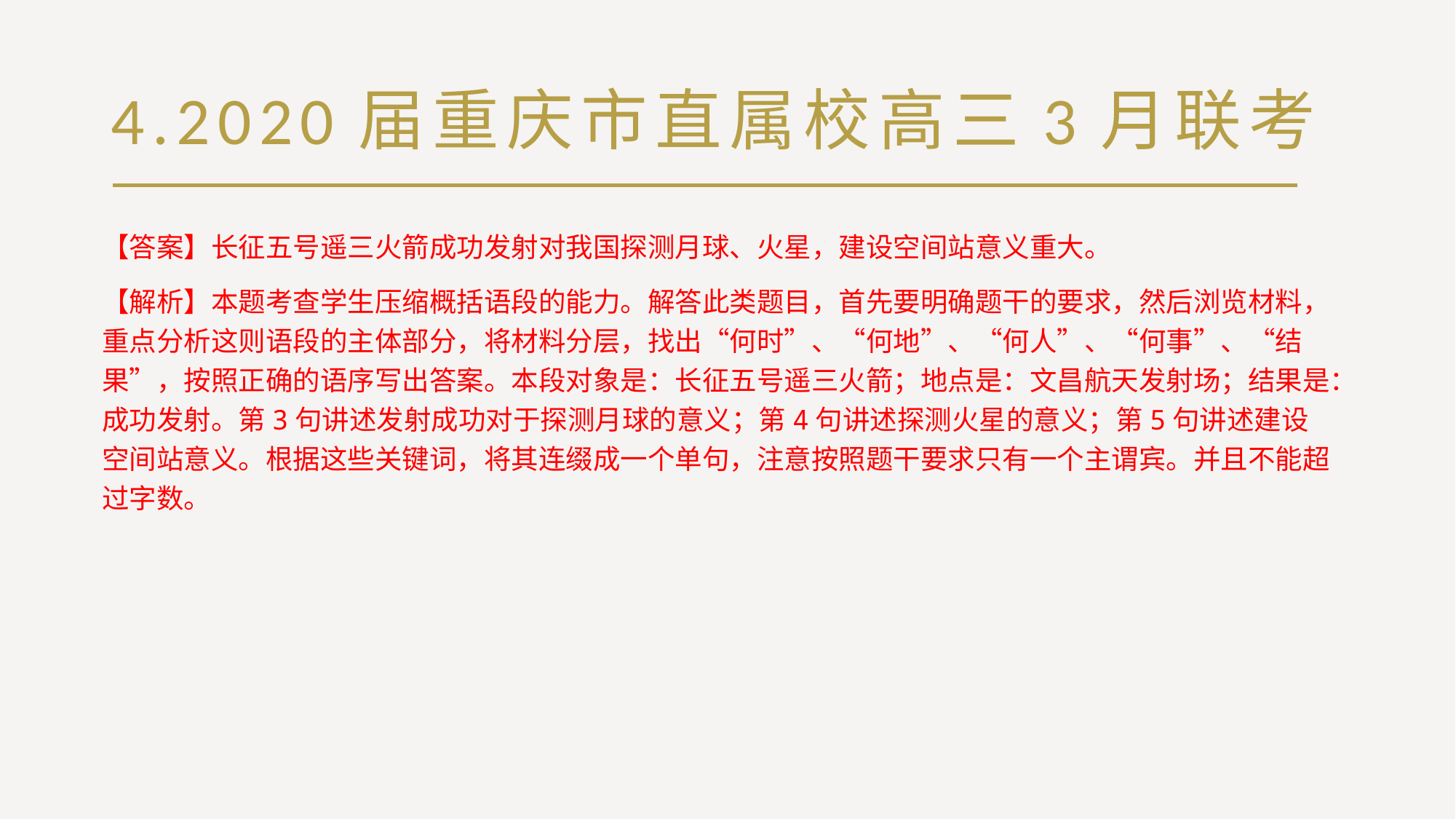

# 4.2020届重庆市直属校高三3月联考
【答案】长征五号遥三火箭成功发射对我国探测月球、火星，建设空间站意义重大。
【解析】本题考查学生压缩概括语段的能力。解答此类题目，首先要明确题干的要求，然后浏览材料，重点分析这则语段的主体部分，将材料分层，找出“何时”、“何地”、“何人”、“何事”、“结果”，按照正确的语序写出答案。本段对象是：长征五号遥三火箭；地点是：文昌航天发射场；结果是：成功发射。第3句讲述发射成功对于探测月球的意义；第4句讲述探测火星的意义；第5句讲述建设空间站意义。根据这些关键词，将其连缀成一个单句，注意按照题干要求只有一个主谓宾。并且不能超过字数。